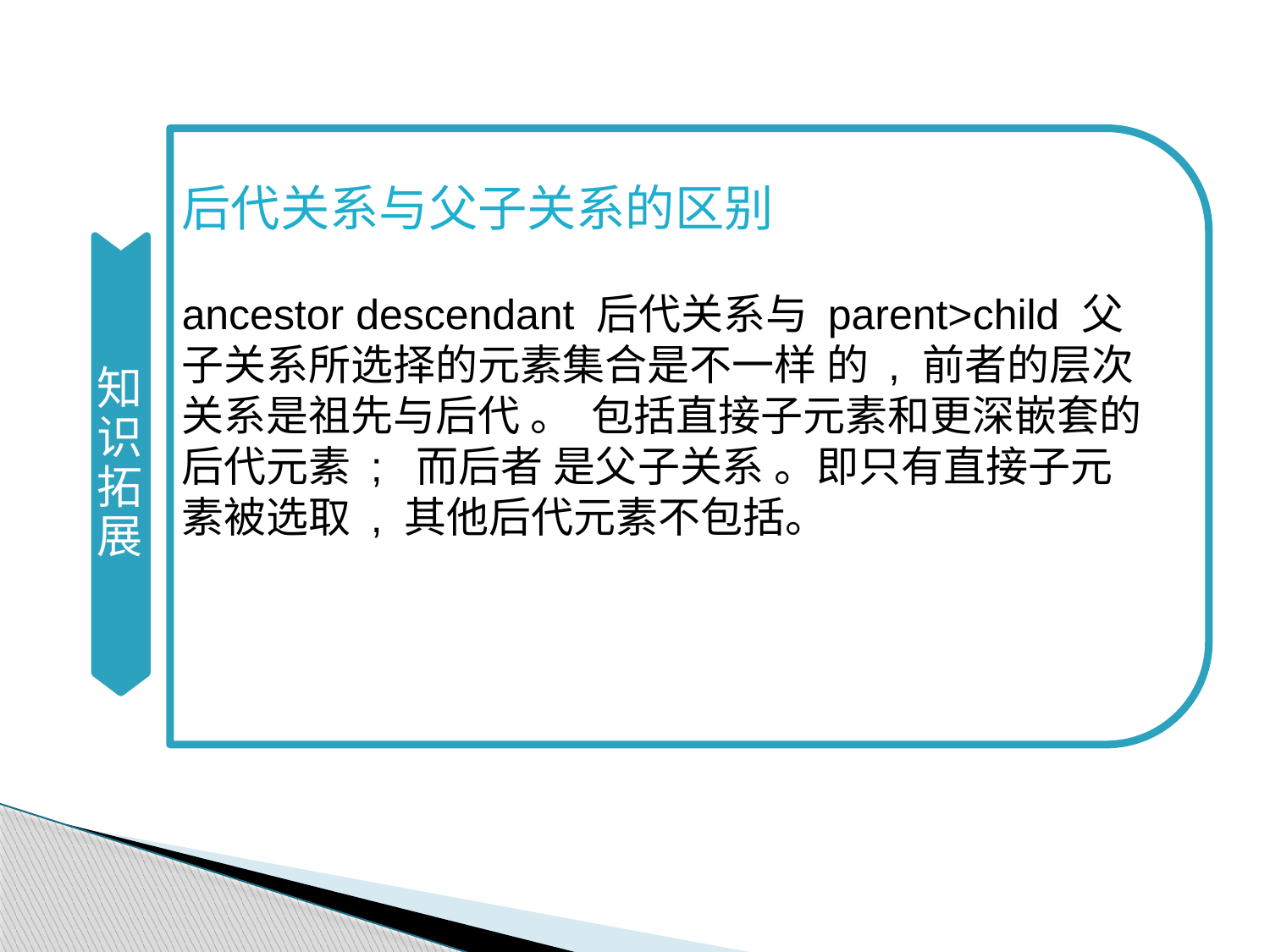

知识拓展
后代关系与父子关系的区别

ancestor descendant 后代关系与 parent>child 父子关系所选择的元素集合是不一样 的 , 前者的层次关系是祖先与后代 。  包括直接子元素和更深嵌套的后代元素 ;  而后者 是父子关系 。即只有直接子元素被选取 , 其他后代元素不包括。